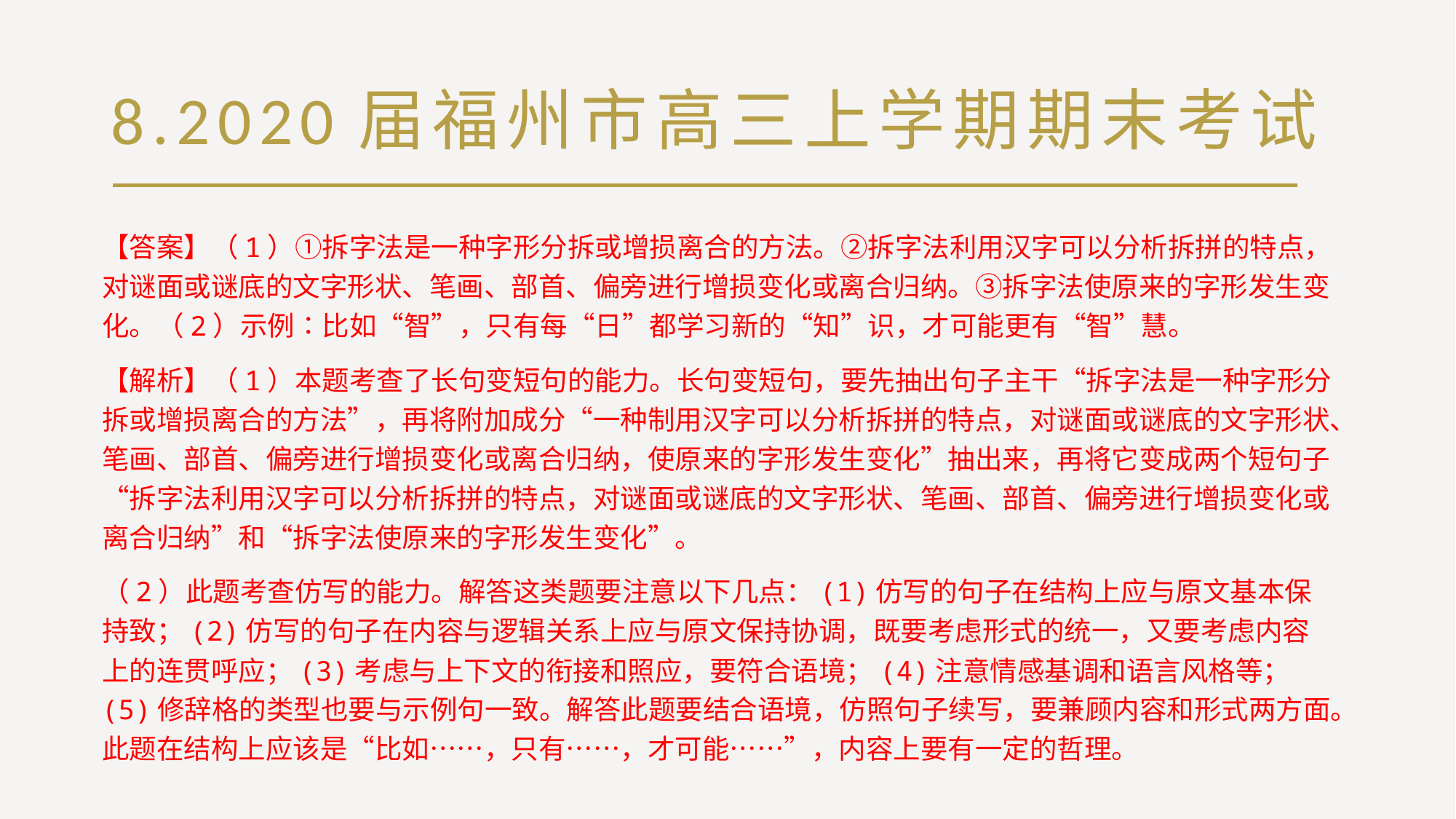

# 8.2020届福州市高三上学期期末考试
【答案】（1）①拆字法是一种字形分拆或增损离合的方法。②拆字法利用汉字可以分析拆拼的特点，对谜面或谜底的文字形状、笔画、部首、偏旁进行增损变化或离合归纳。③拆字法使原来的字形发生变化。（2）示例∶比如“智”，只有每“日”都学习新的“知”识，才可能更有“智”慧。
【解析】（1）本题考查了长句变短句的能力。长句变短句，要先抽出句子主干“拆字法是一种字形分拆或增损离合的方法”，再将附加成分“一种制用汉字可以分析拆拼的特点，对谜面或谜底的文字形状、笔画、部首、偏旁进行增损变化或离合归纳，使原来的字形发生变化”抽出来，再将它变成两个短句子“拆字法利用汉字可以分析拆拼的特点，对谜面或谜底的文字形状、笔画、部首、偏旁进行增损变化或离合归纳”和“拆字法使原来的字形发生变化”。
（2）此题考查仿写的能力。解答这类题要注意以下几点：(1)仿写的句子在结构上应与原文基本保持致；(2)仿写的句子在内容与逻辑关系上应与原文保持协调，既要考虑形式的统一，又要考虑内容上的连贯呼应；(3)考虑与上下文的衔接和照应，要符合语境；(4)注意情感基调和语言风格等；(5)修辞格的类型也要与示例句一致。解答此题要结合语境，仿照句子续写，要兼顾内容和形式两方面。此题在结构上应该是“比如……，只有……，才可能……”，内容上要有一定的哲理。